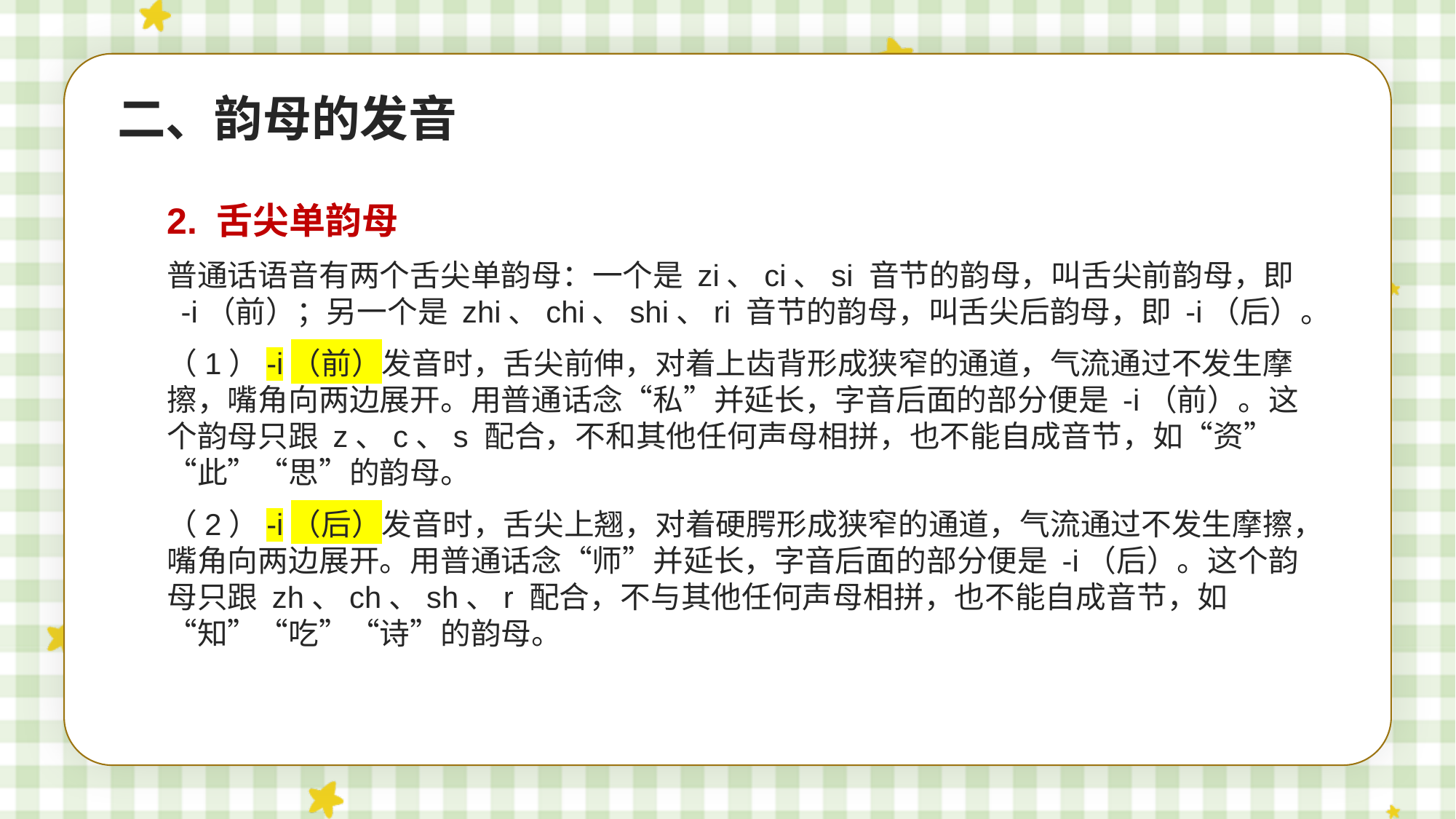

二、韵母的发音
2. 舌尖单韵母
普通话语音有两个舌尖单韵母：一个是 zi、ci、si 音节的韵母，叫舌尖前韵母，即 -i（前）；另一个是 zhi、chi、shi、ri 音节的韵母，叫舌尖后韵母，即 -i（后）。
（1）-i（前）发音时，舌尖前伸，对着上齿背形成狭窄的通道，气流通过不发生摩擦，嘴角向两边展开。用普通话念“私”并延长，字音后面的部分便是 -i（前）。这个韵母只跟 z、c、s 配合，不和其他任何声母相拼，也不能自成音节，如“资”“此”“思”的韵母。
（2）-i（后）发音时，舌尖上翘，对着硬腭形成狭窄的通道，气流通过不发生摩擦，嘴角向两边展开。用普通话念“师”并延长，字音后面的部分便是 -i（后）。这个韵母只跟 zh、ch、sh、r 配合，不与其他任何声母相拼，也不能自成音节，如“知”“吃”“诗”的韵母。